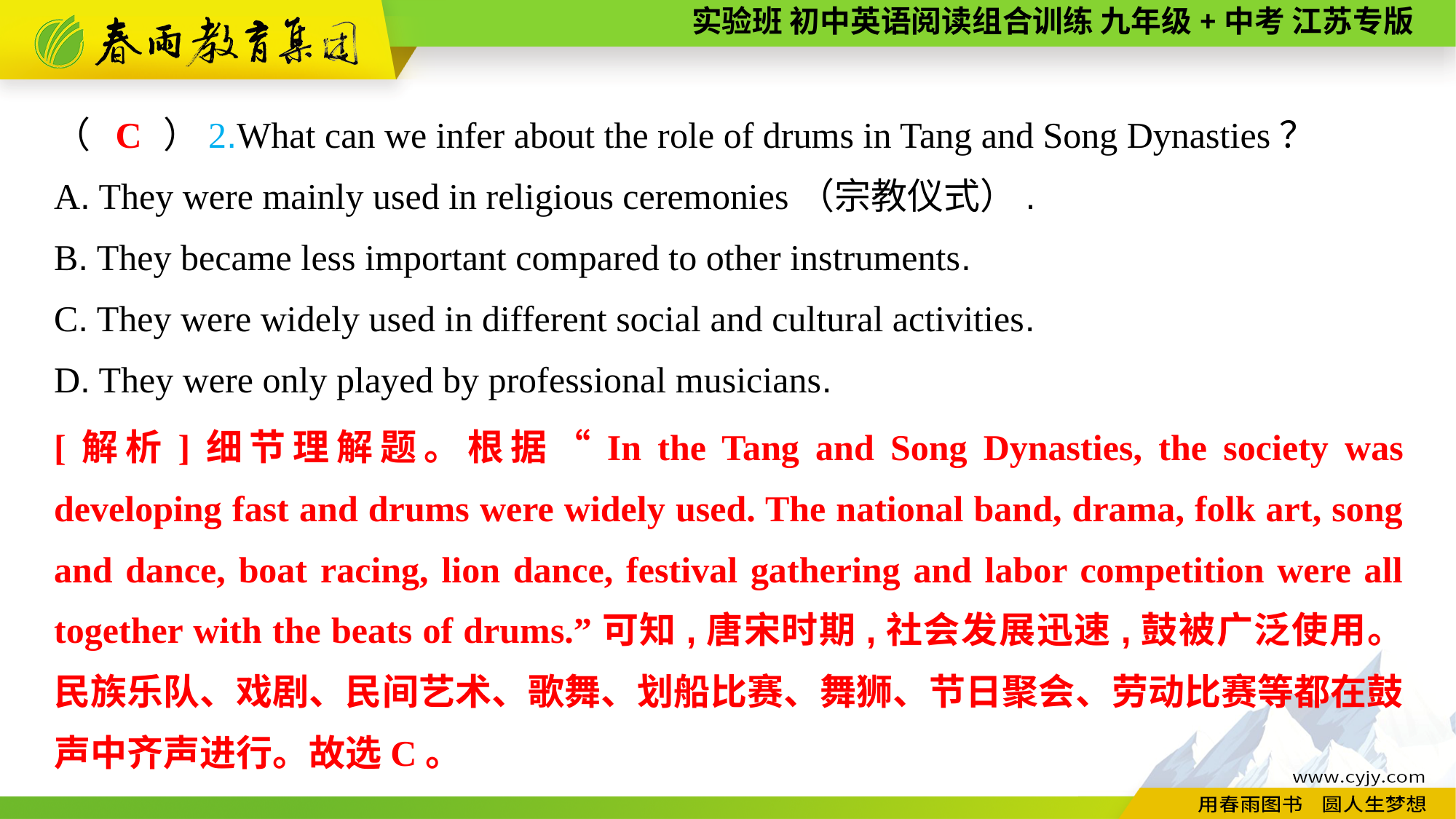

C
（　　）2.What can we infer about the role of drums in Tang and Song Dynasties？
A. They were mainly used in religious ceremonies（宗教仪式）.
B. They became less important compared to other instruments.
C. They were widely used in different social and cultural activities.
D. They were only played by professional musicians.
[解析]细节理解题。根据“In the Tang and Song Dynasties, the society was developing fast and drums were widely used. The national band, drama, folk art, song and dance, boat racing, lion dance, festival gathering and labor competition were all together with the beats of drums.”可知,唐宋时期,社会发展迅速,鼓被广泛使用。民族乐队、戏剧、民间艺术、歌舞、划船比赛、舞狮、节日聚会、劳动比赛等都在鼓声中齐声进行。故选C。